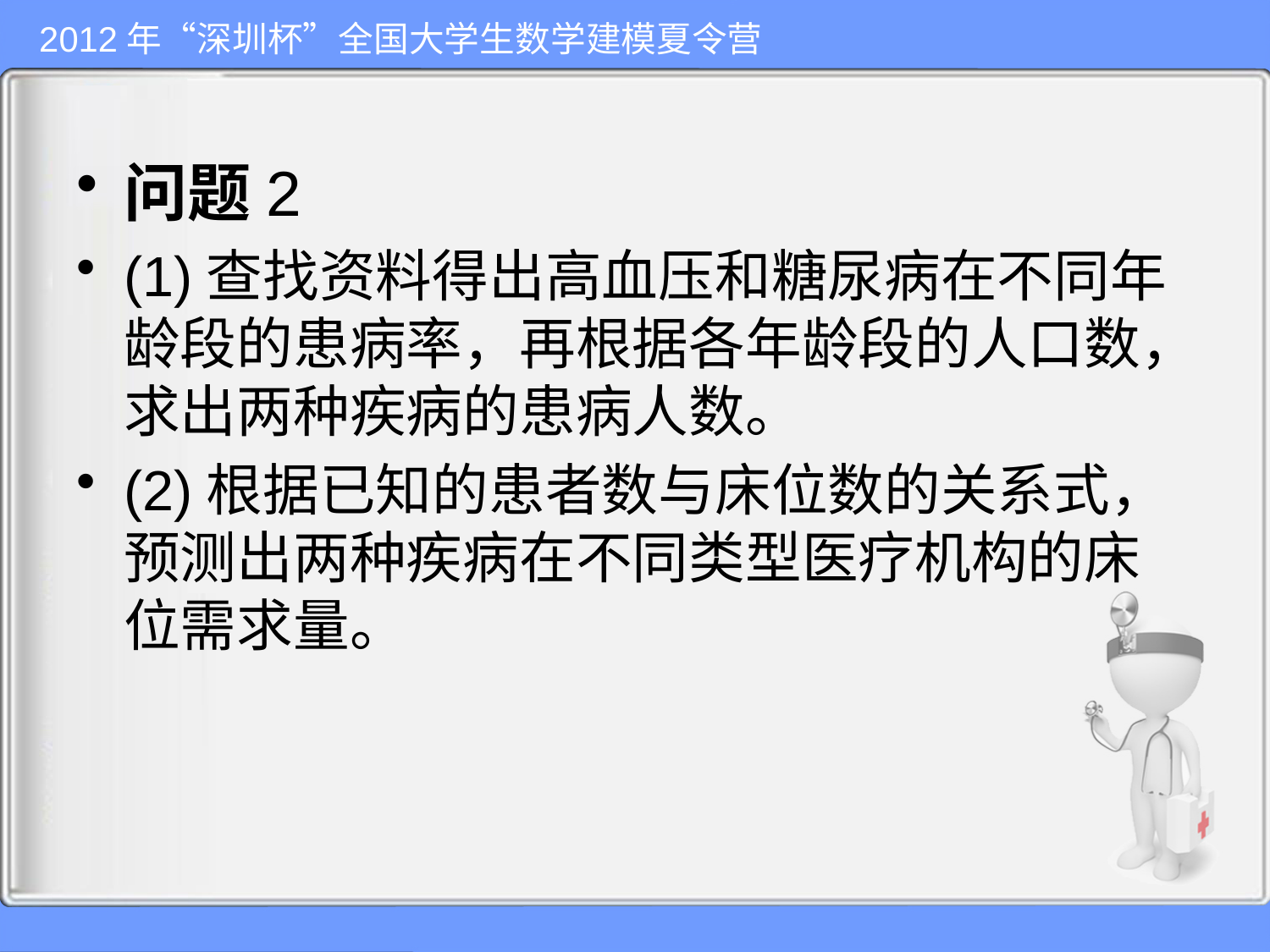

问题2
(1)查找资料得出高血压和糖尿病在不同年龄段的患病率，再根据各年龄段的人口数，求出两种疾病的患病人数。
(2)根据已知的患者数与床位数的关系式，预测出两种疾病在不同类型医疗机构的床位需求量。